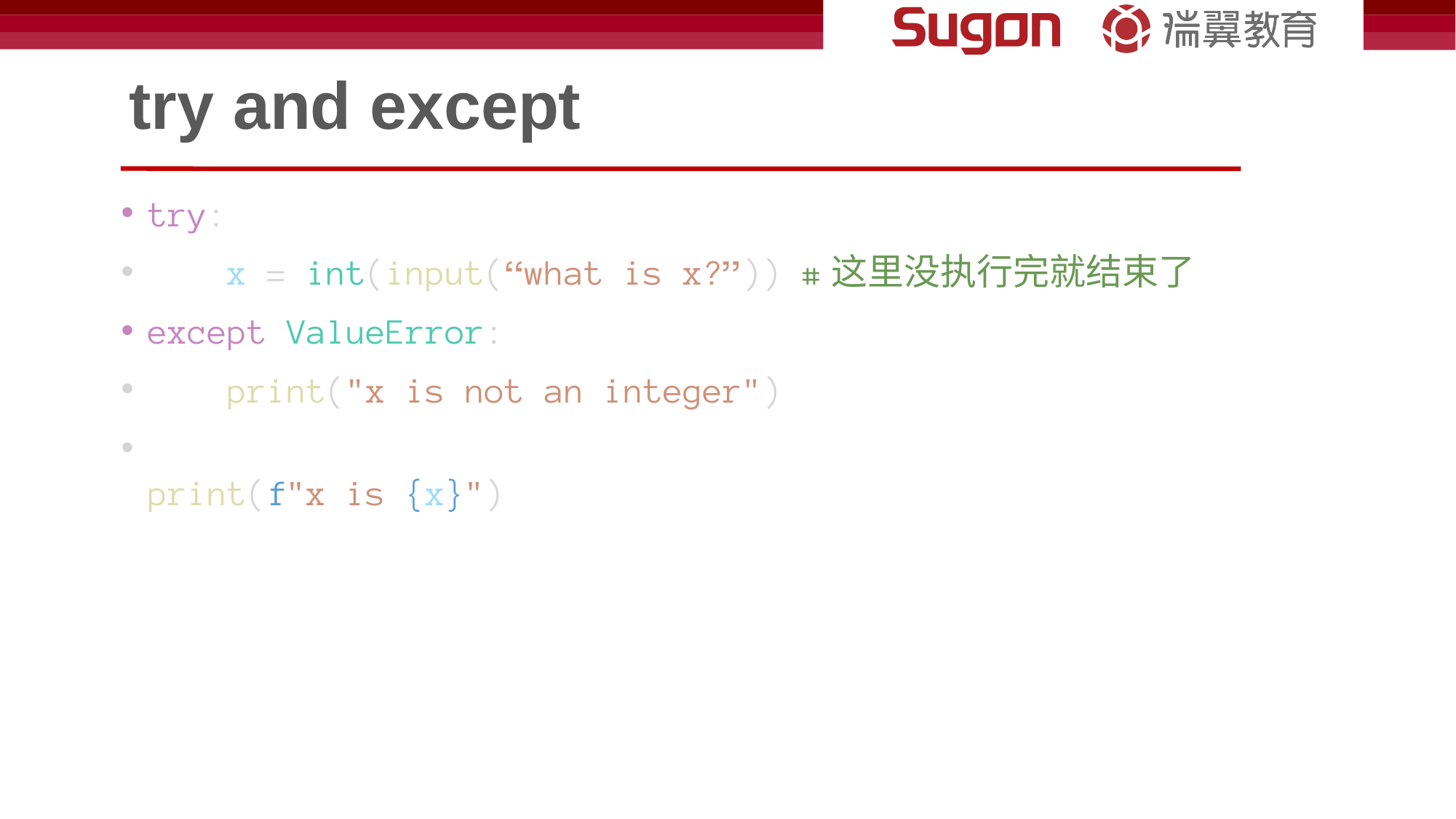

# try and except
try:
    x = int(input(“what is x?”)) #这里没执行完就结束了
except ValueError:
    print("x is not an integer")
print(f"x is {x}")